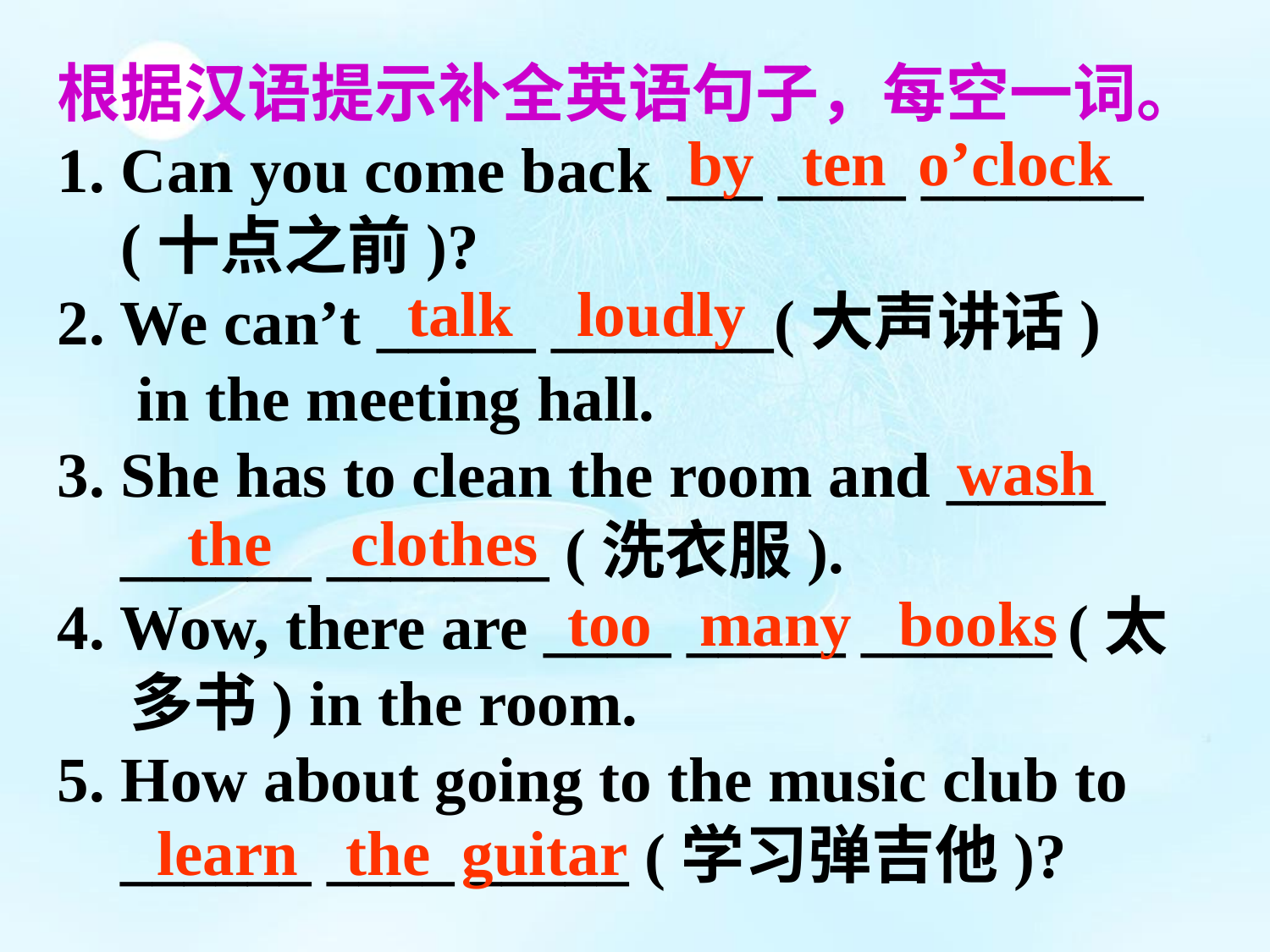

根据汉语提示补全英语句子，每空一词。
1. Can you come back ___ ____ _______
    (十点之前)?
2. We can’t _____ _______(大声讲话)
     in the meeting hall.
3. She has to clean the room and _____
    ______ _______ (洗衣服).
4. Wow, there are ____ _____ ______ (太
    多书) in the room.
5. How about going to the music club to
    ______ ____ _____ (学习弹吉他)?
by   ten  o’clock
talk    loudly
wash
the     clothes
too   many   books
learn   the  guitar